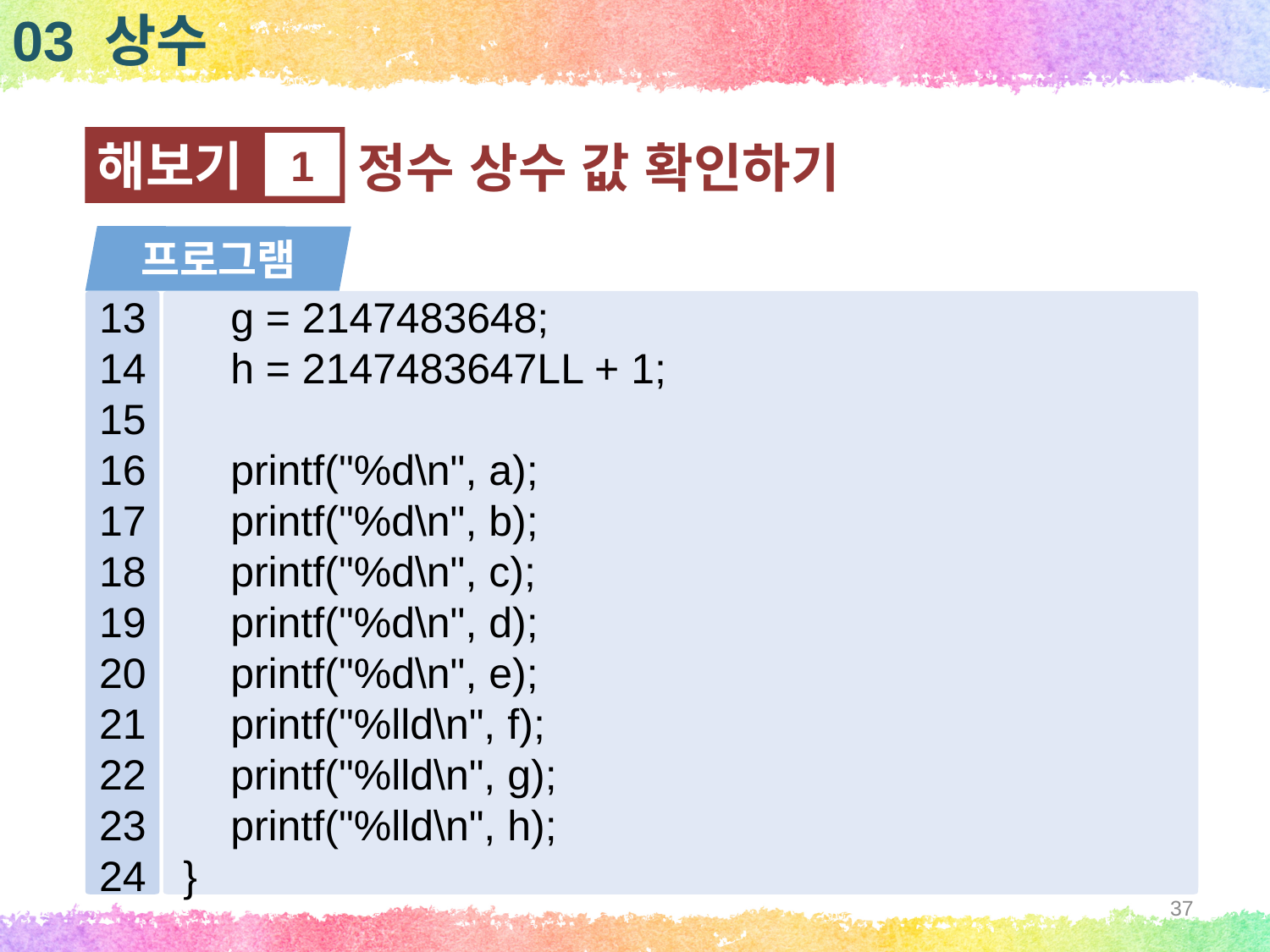

03 상수
해보기
1
정수 상수 값 확인하기
프로그램
13
14
15
16
17
18
19
20
21
22
23
24
    g = 2147483648;
    h = 2147483647LL + 1;

    printf("%d\n", a);
    printf("%d\n", b);
    printf("%d\n", c);
    printf("%d\n", d);
    printf("%d\n", e);
    printf("%lld\n", f);
    printf("%lld\n", g);
    printf("%lld\n", h);
}

37